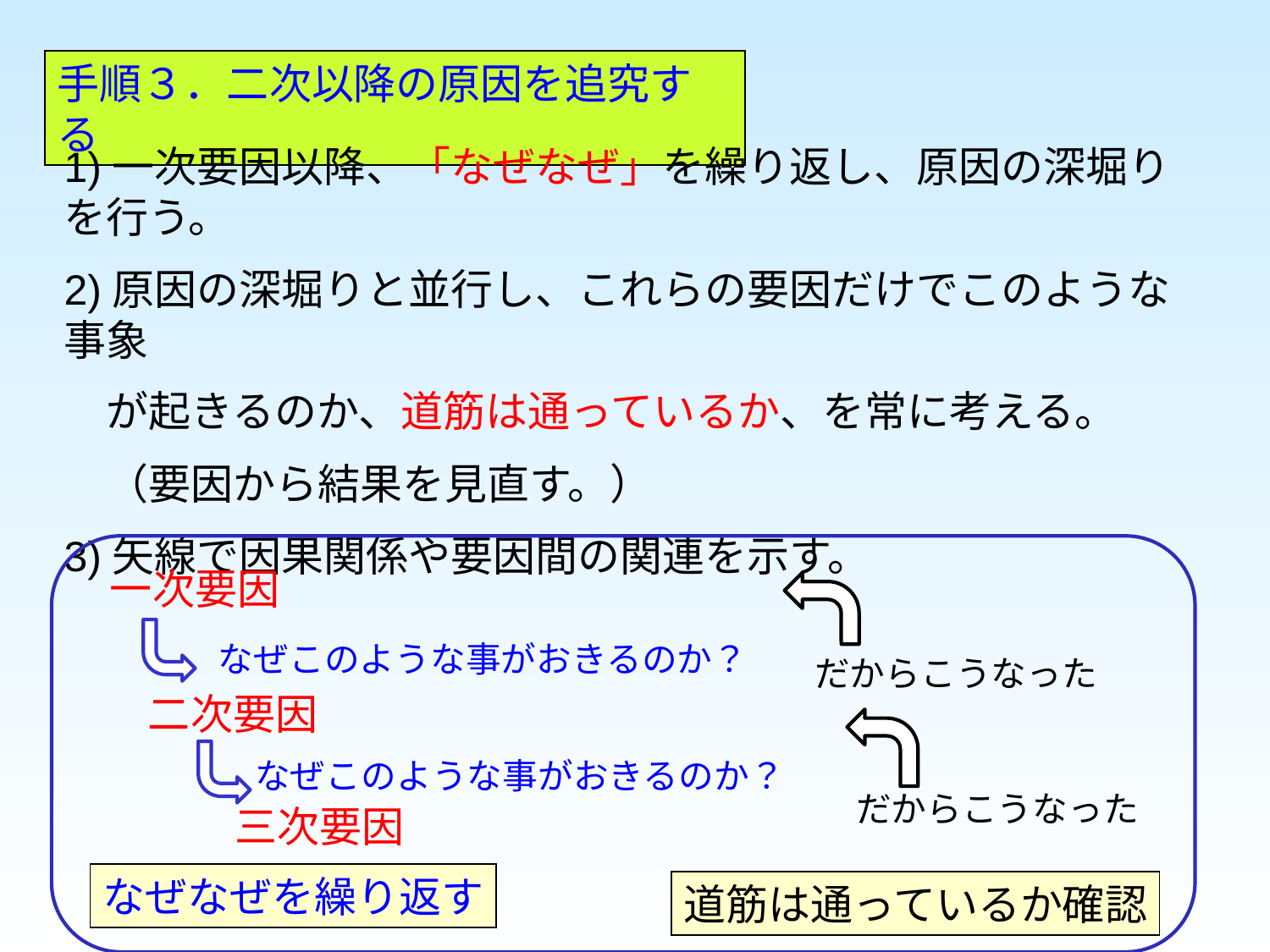

手順３．二次以降の原因を追究する
1)一次要因以降、「なぜなぜ」を繰り返し、原因の深堀りを行う。
2)原因の深堀りと並行し、これらの要因だけでこのような事象
　が起きるのか、道筋は通っているか、を常に考える。
　（要因から結果を見直す。）
3)矢線で因果関係や要因間の関連を示す。

一次要因

なぜこのような事がおきるのか？
だからこうなった
二次要因

なぜこのような事がおきるのか？
だからこうなった
三次要因
なぜなぜを繰り返す
道筋は通っているか確認